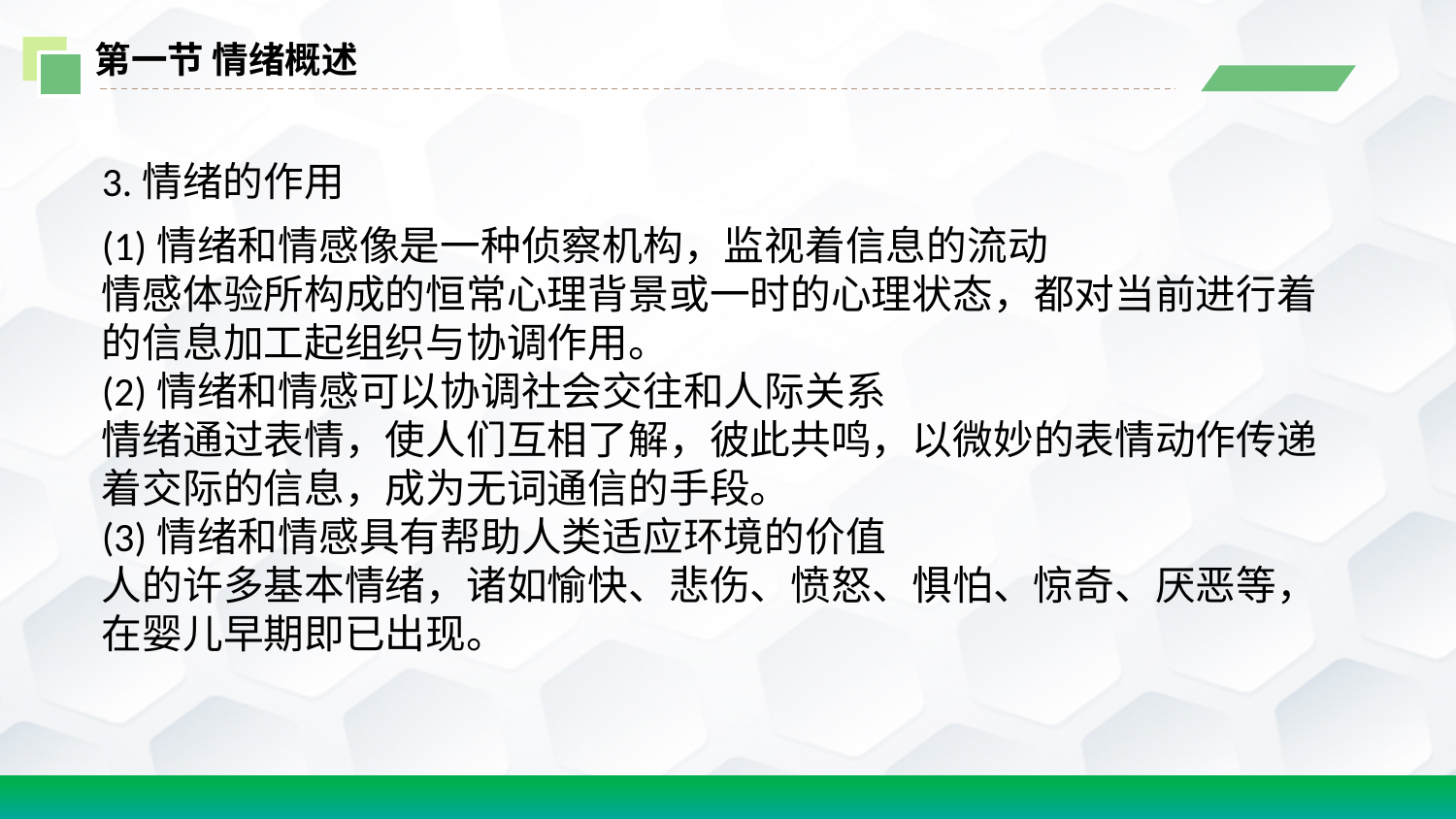

第一节 情绪概述
3.情绪的作用
(1)情绪和情感像是一种侦察机构，监视着信息的流动
情感体验所构成的恒常心理背景或一时的心理状态，都对当前进行着的信息加工起组织与协调作用。
(2)情绪和情感可以协调社会交往和人际关系
情绪通过表情，使人们互相了解，彼此共鸣，以微妙的表情动作传递着交际的信息，成为无词通信的手段。
(3)情绪和情感具有帮助人类适应环境的价值
人的许多基本情绪，诸如愉快、悲伤、愤怒、惧怕、惊奇、厌恶等，在婴儿早期即已出现。